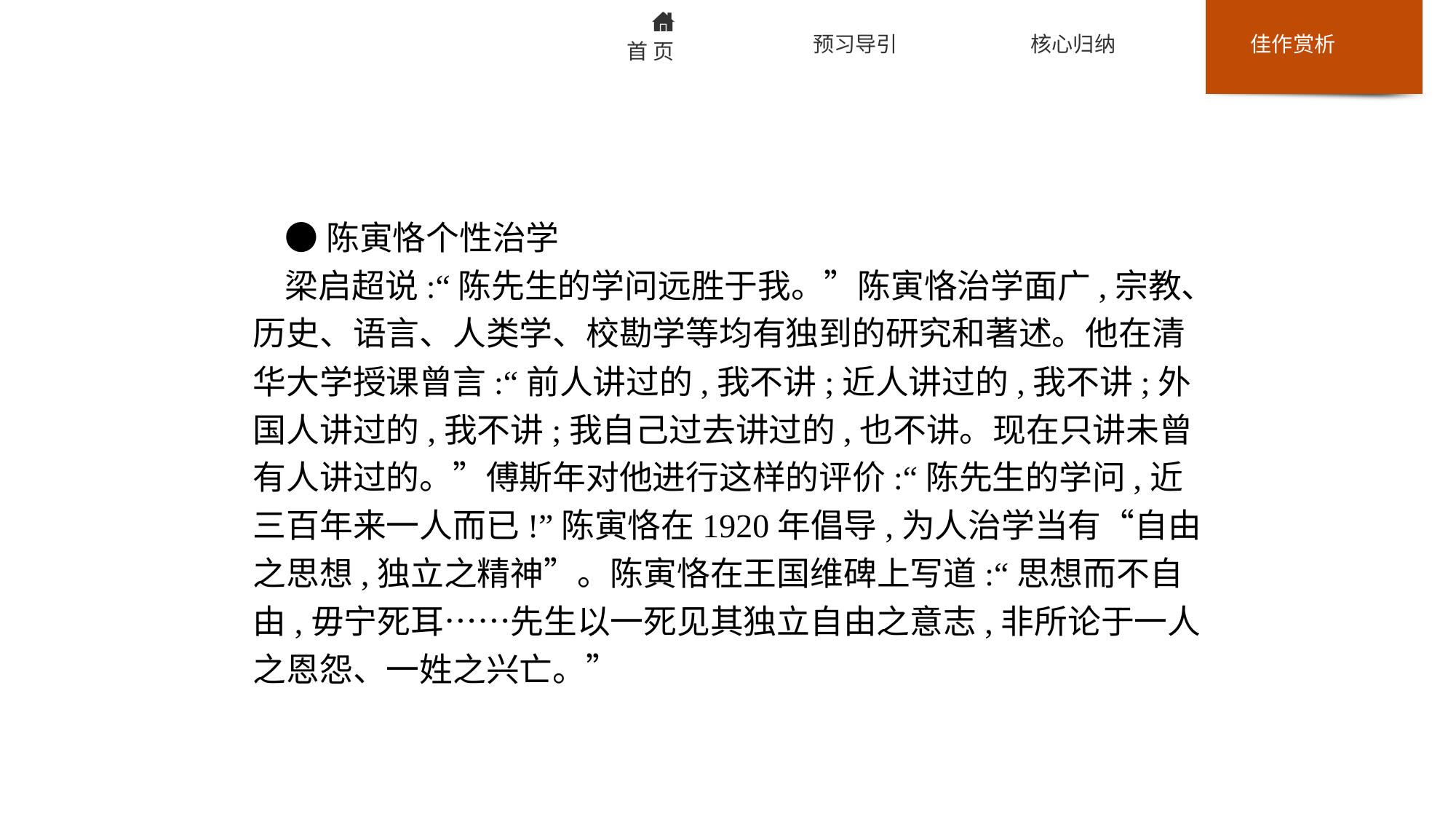

●陈寅恪个性治学
梁启超说:“陈先生的学问远胜于我。”陈寅恪治学面广,宗教、历史、语言、人类学、校勘学等均有独到的研究和著述。他在清华大学授课曾言:“前人讲过的,我不讲;近人讲过的,我不讲;外国人讲过的,我不讲;我自己过去讲过的,也不讲。现在只讲未曾有人讲过的。”傅斯年对他进行这样的评价:“陈先生的学问,近三百年来一人而已!”陈寅恪在1920年倡导,为人治学当有“自由之思想,独立之精神”。陈寅恪在王国维碑上写道:“思想而不自由,毋宁死耳……先生以一死见其独立自由之意志,非所论于一人之恩怨、一姓之兴亡。”